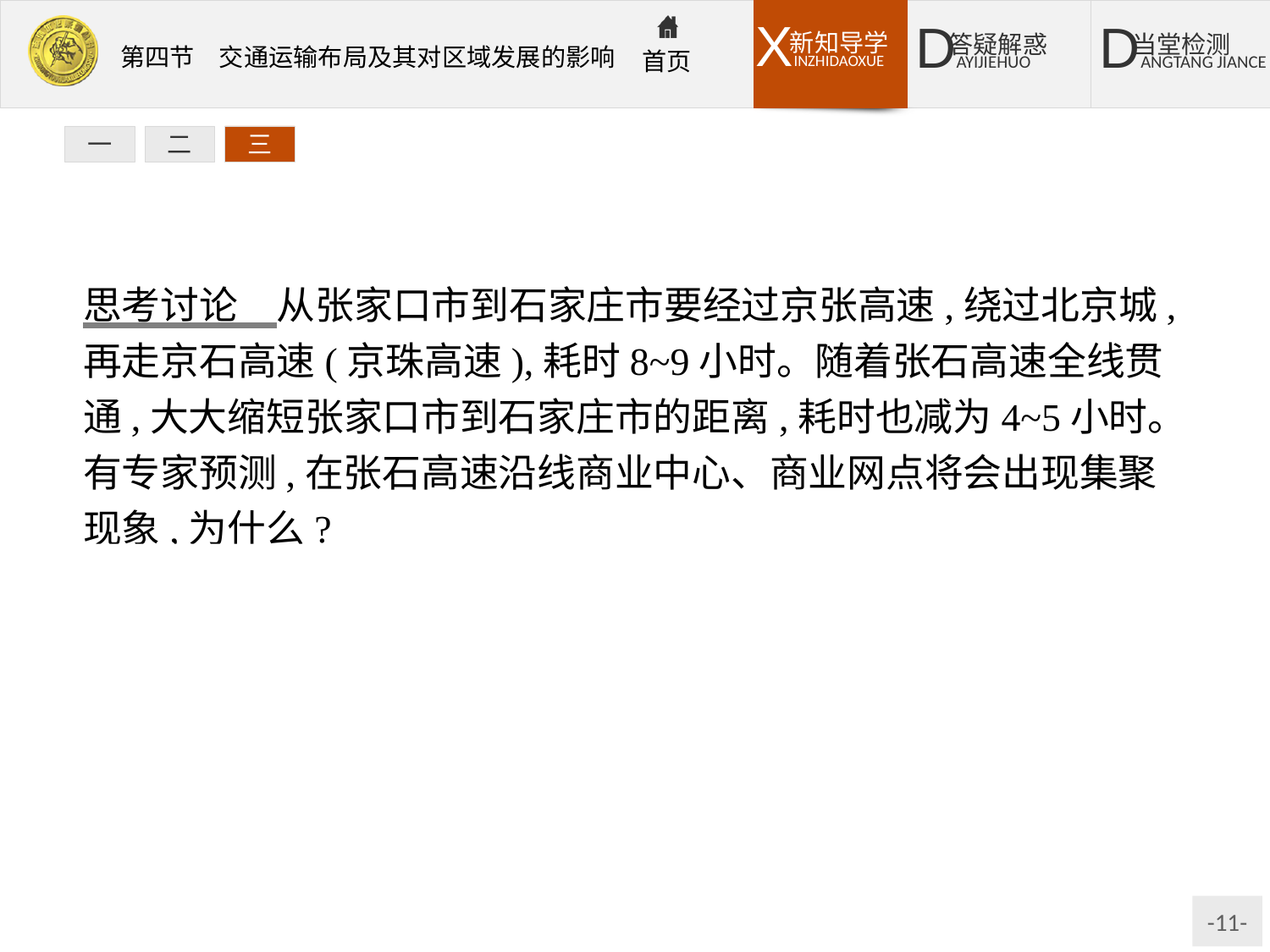

一
二
三
思考讨论　从张家口市到石家庄市要经过京张高速,绕过北京城,再走京石高速(京珠高速),耗时8~9小时。随着张石高速全线贯通,大大缩短张家口市到石家庄市的距离,耗时也减为4~5小时。有专家预测,在张石高速沿线商业中心、商业网点将会出现集聚现象,为什么?
提示张石高速沿线因交通便利,人流、物流量大,对商业活动吸引力很大,因此在张石高速沿线商业中心、商业网点将会出现集聚现象。